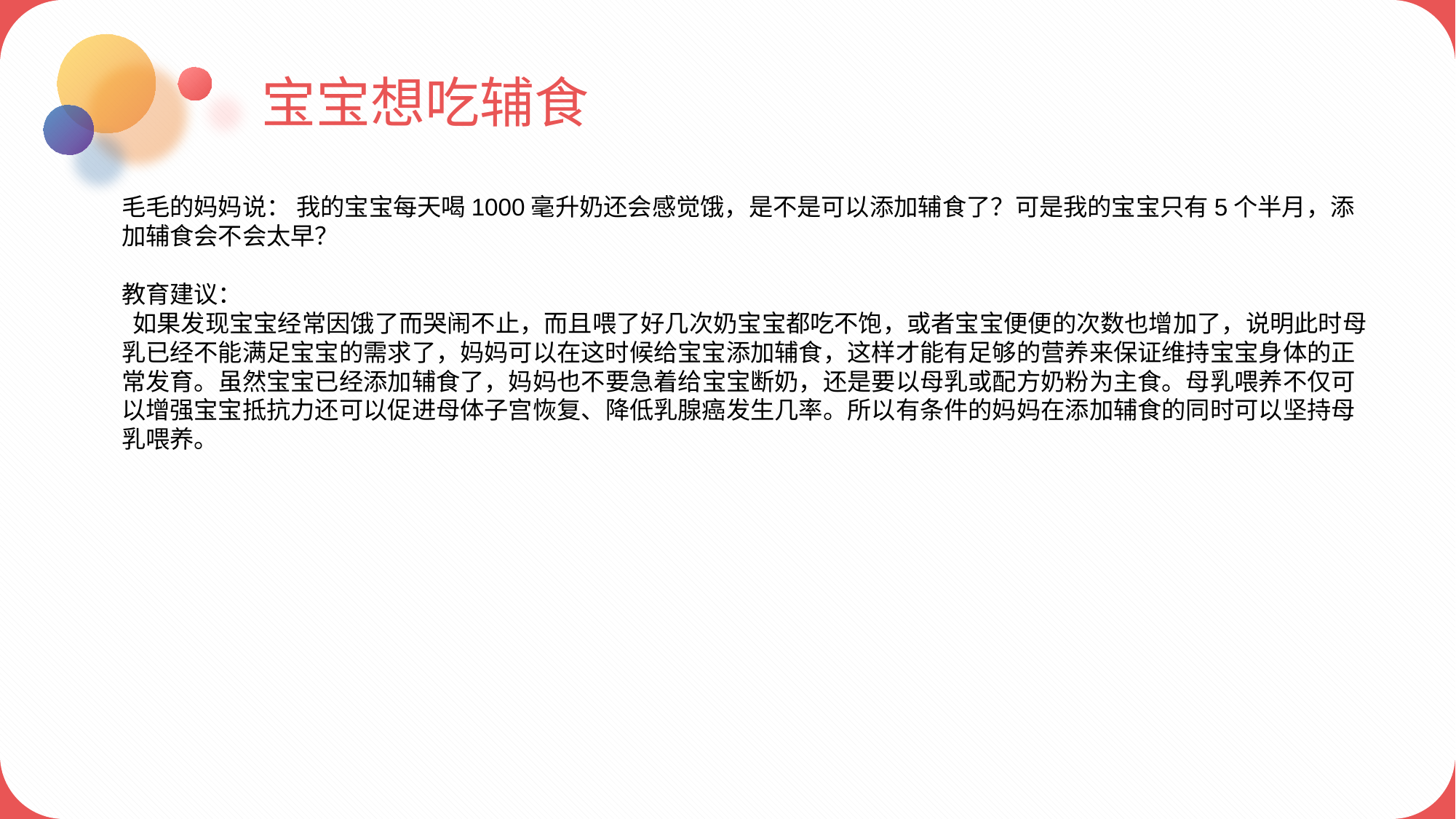

宝宝想吃辅食
毛毛的妈妈说： 我的宝宝每天喝1000毫升奶还会感觉饿，是不是可以添加辅食了？可是我的宝宝只有5个半月，添加辅食会不会太早？

教育建议：
 如果发现宝宝经常因饿了而哭闹不止，而且喂了好几次奶宝宝都吃不饱，或者宝宝便便的次数也增加了，说明此时母乳已经不能满足宝宝的需求了，妈妈可以在这时候给宝宝添加辅食，这样才能有足够的营养来保证维持宝宝身体的正常发育。虽然宝宝已经添加辅食了，妈妈也不要急着给宝宝断奶，还是要以母乳或配方奶粉为主食。母乳喂养不仅可以增强宝宝抵抗力还可以促进母体子宫恢复、降低乳腺癌发生几率。所以有条件的妈妈在添加辅食的同时可以坚持母乳喂养。